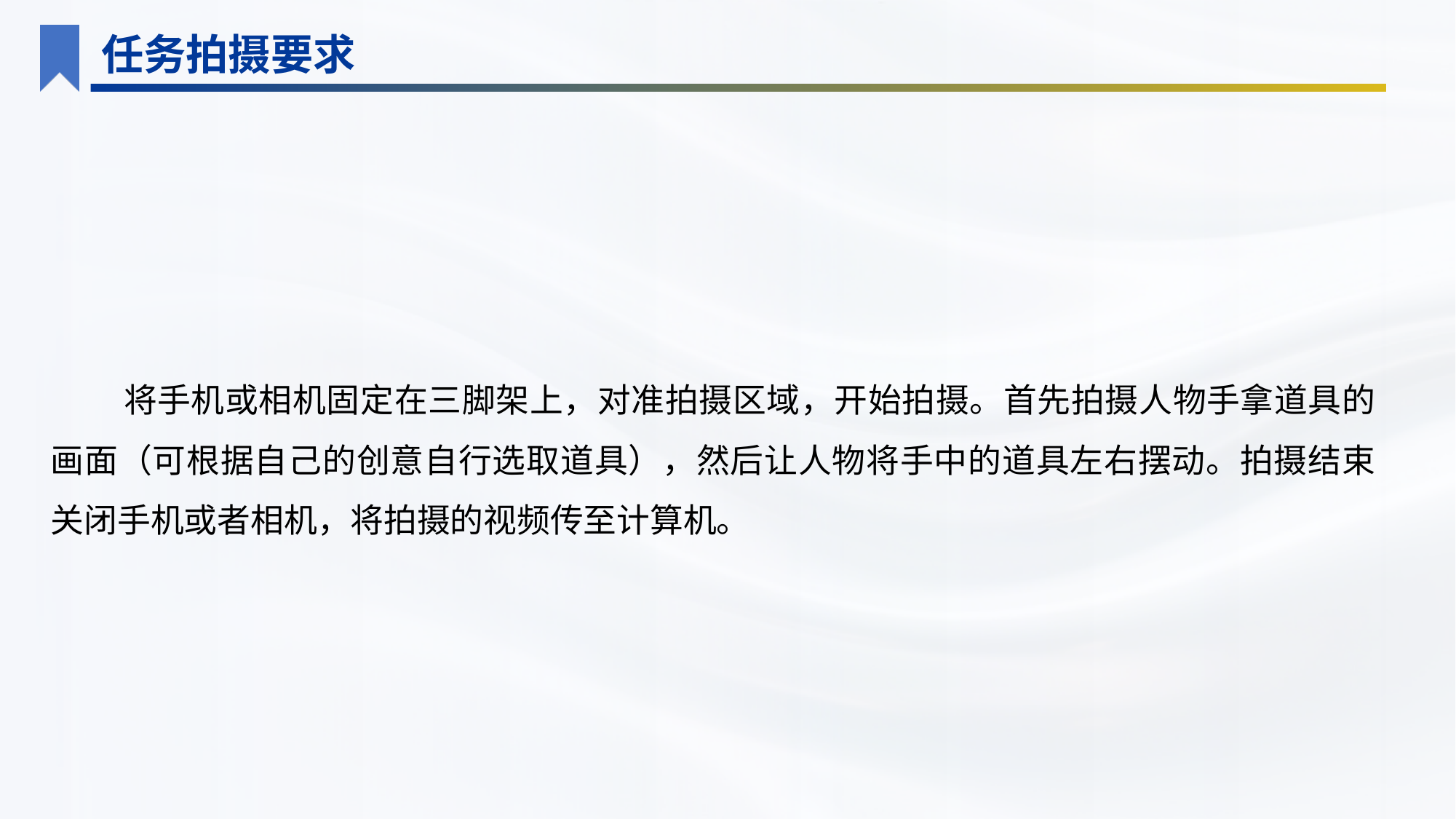

任务拍摄要求
将手机或相机固定在三脚架上，对准拍摄区域，开始拍摄。首先拍摄人物手拿道具的画面（可根据自己的创意自行选取道具），然后让人物将手中的道具左右摆动。拍摄结束关闭手机或者相机，将拍摄的视频传至计算机。